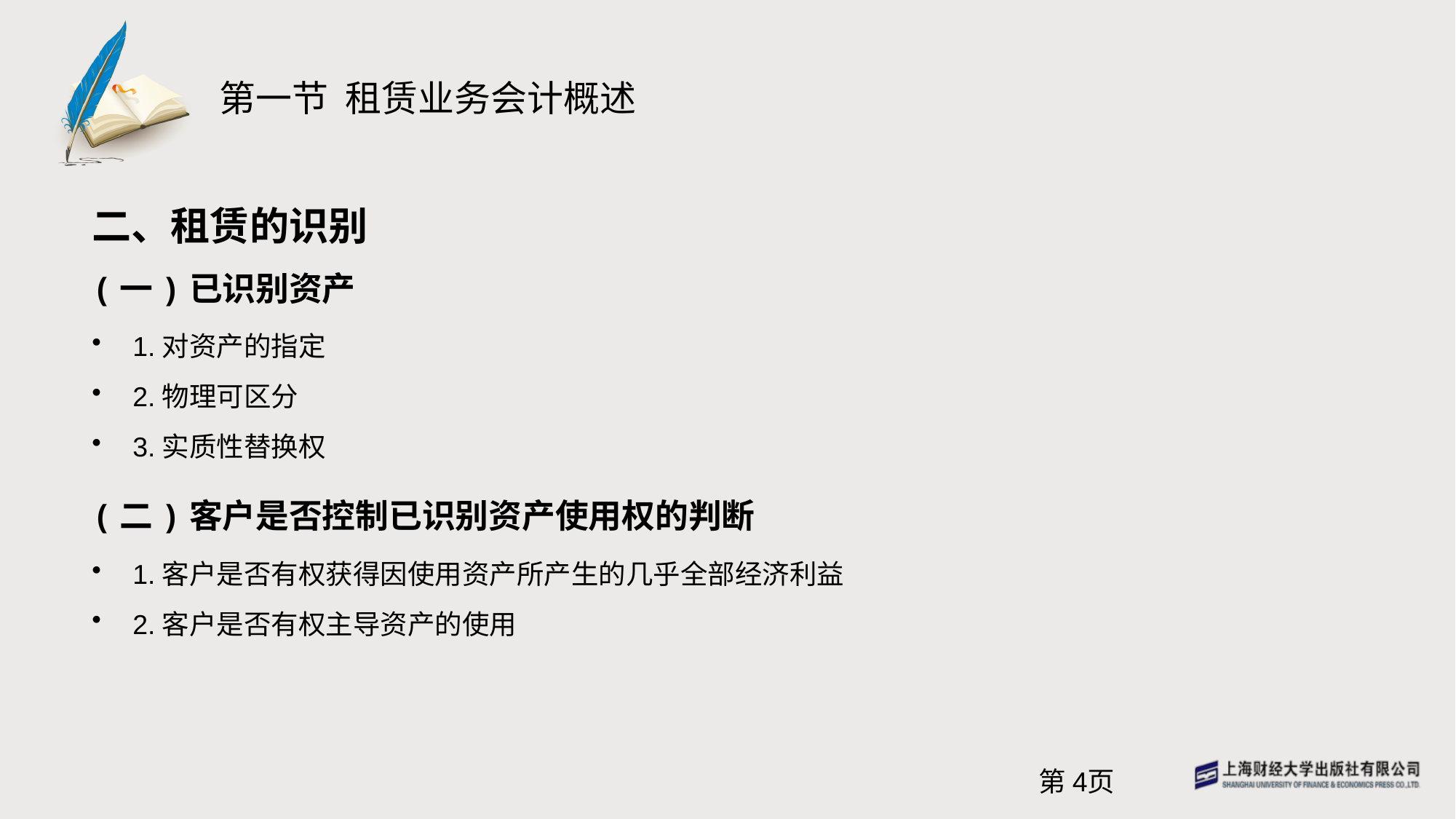

# 第一节  租赁业务会计概述
二、租赁的识别
(一)已识别资产
1.对资产的指定
2.物理可区分
3.实质性替换权
(二)客户是否控制已识别资产使用权的判断
1.客户是否有权获得因使用资产所产生的几乎全部经济利益
2.客户是否有权主导资产的使用

4